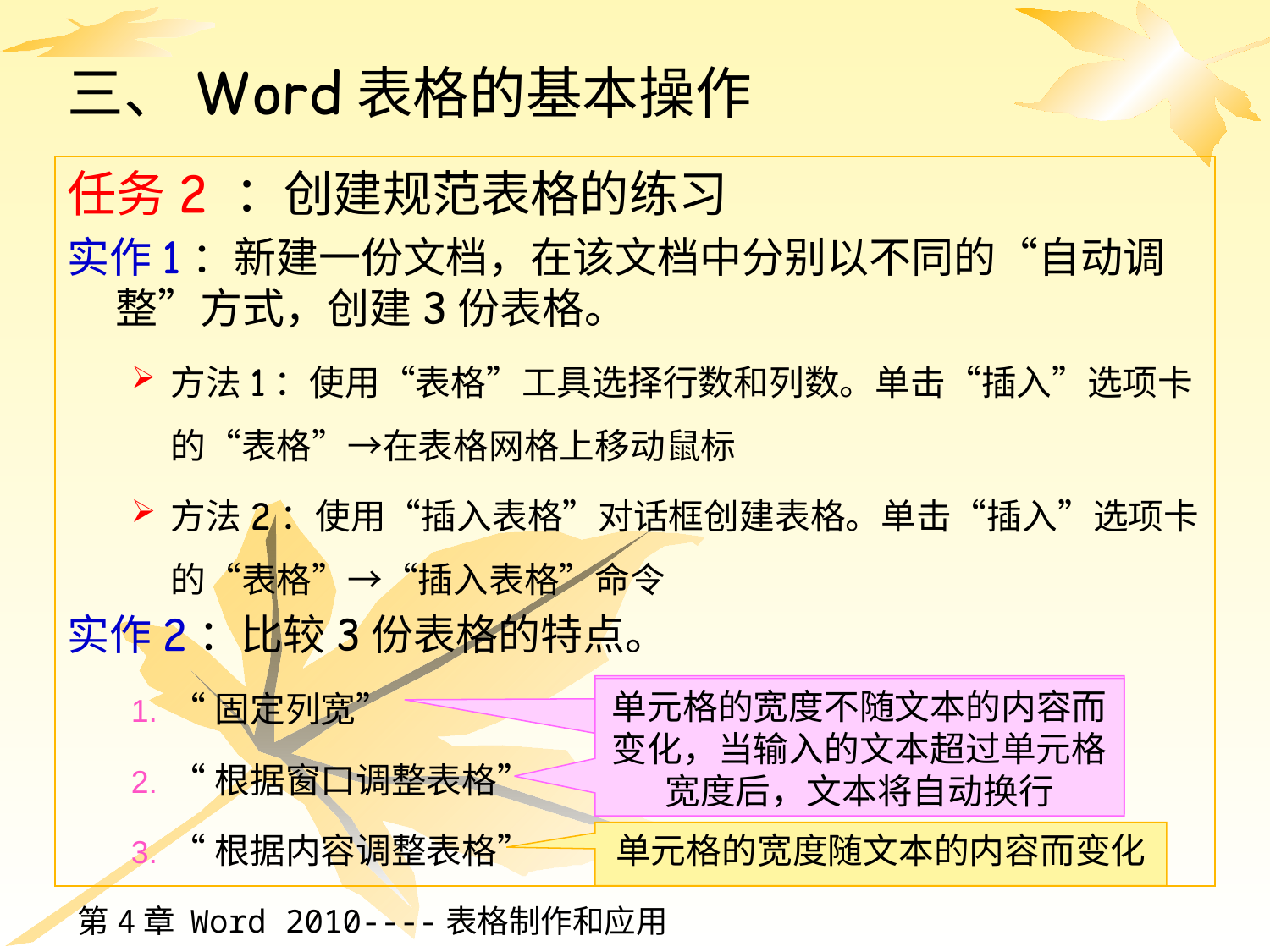

# 三、Word表格的基本操作
任务2 ：创建规范表格的练习
实作1：新建一份文档，在该文档中分别以不同的“自动调整”方式，创建3份表格。
方法1：使用“表格”工具选择行数和列数。单击“插入”选项卡的“表格”→在表格网格上移动鼠标
方法2：使用“插入表格”对话框创建表格。单击“插入”选项卡的“表格”→“插入表格”命令
实作2：比较3份表格的特点。
“固定列宽”
“根据窗口调整表格”
“根据内容调整表格”
单元格的宽度不随文本的内容而变化，当输入的文本超过单元格宽度后，文本将自动换行
单元格的宽度不随文本的内容而变化，当输入的文本超过单元格宽度后，文本将自动换行
单元格的宽度随文本的内容而变化